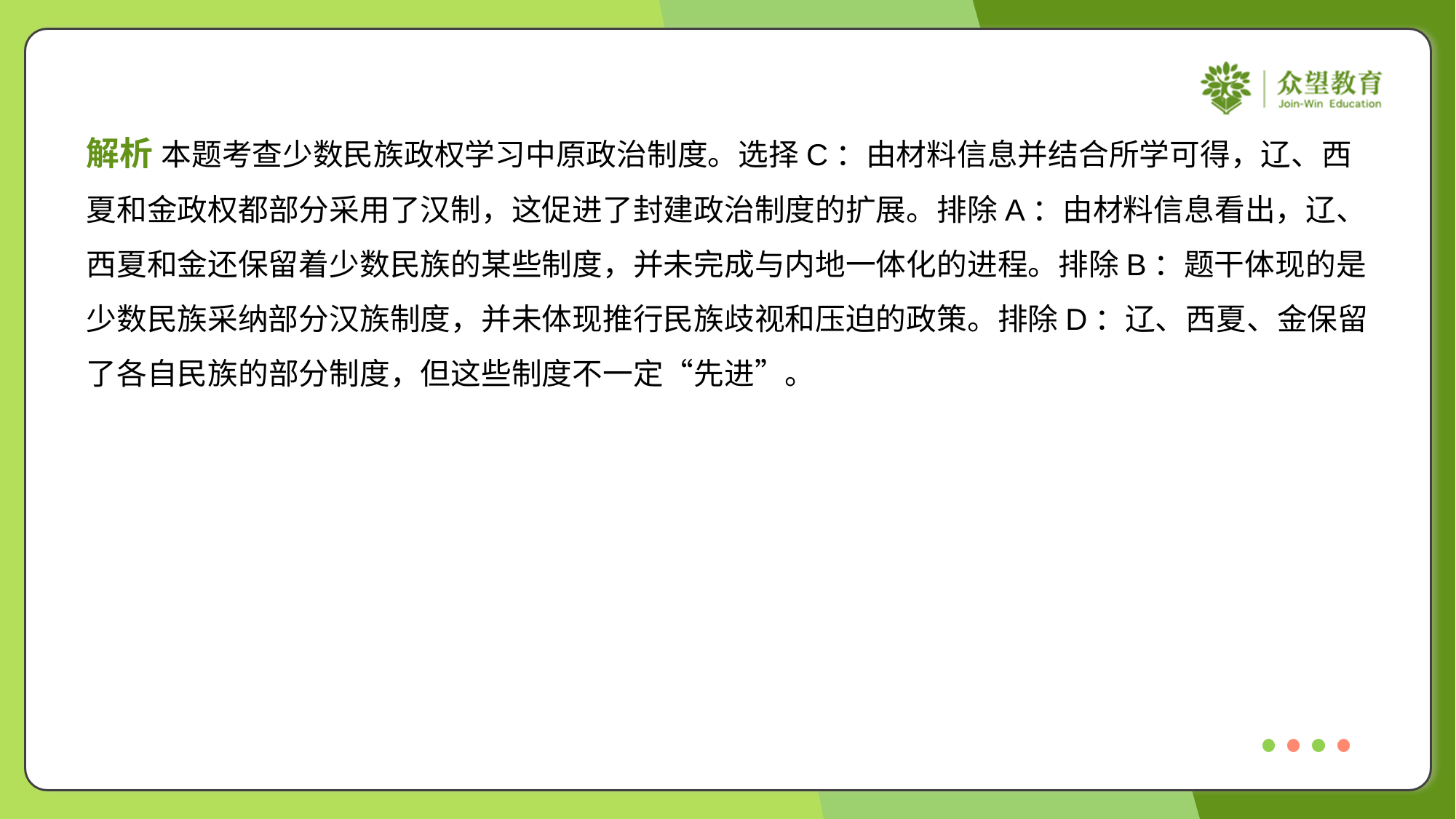

解析 本题考查少数民族政权学习中原政治制度。选择C：由材料信息并结合所学可得，辽、西
夏和金政权都部分采用了汉制，这促进了封建政治制度的扩展。排除A：由材料信息看出，辽、
西夏和金还保留着少数民族的某些制度，并未完成与内地一体化的进程。排除B：题干体现的是
少数民族采纳部分汉族制度，并未体现推行民族歧视和压迫的政策。排除D：辽、西夏、金保留
了各自民族的部分制度，但这些制度不一定“先进”。